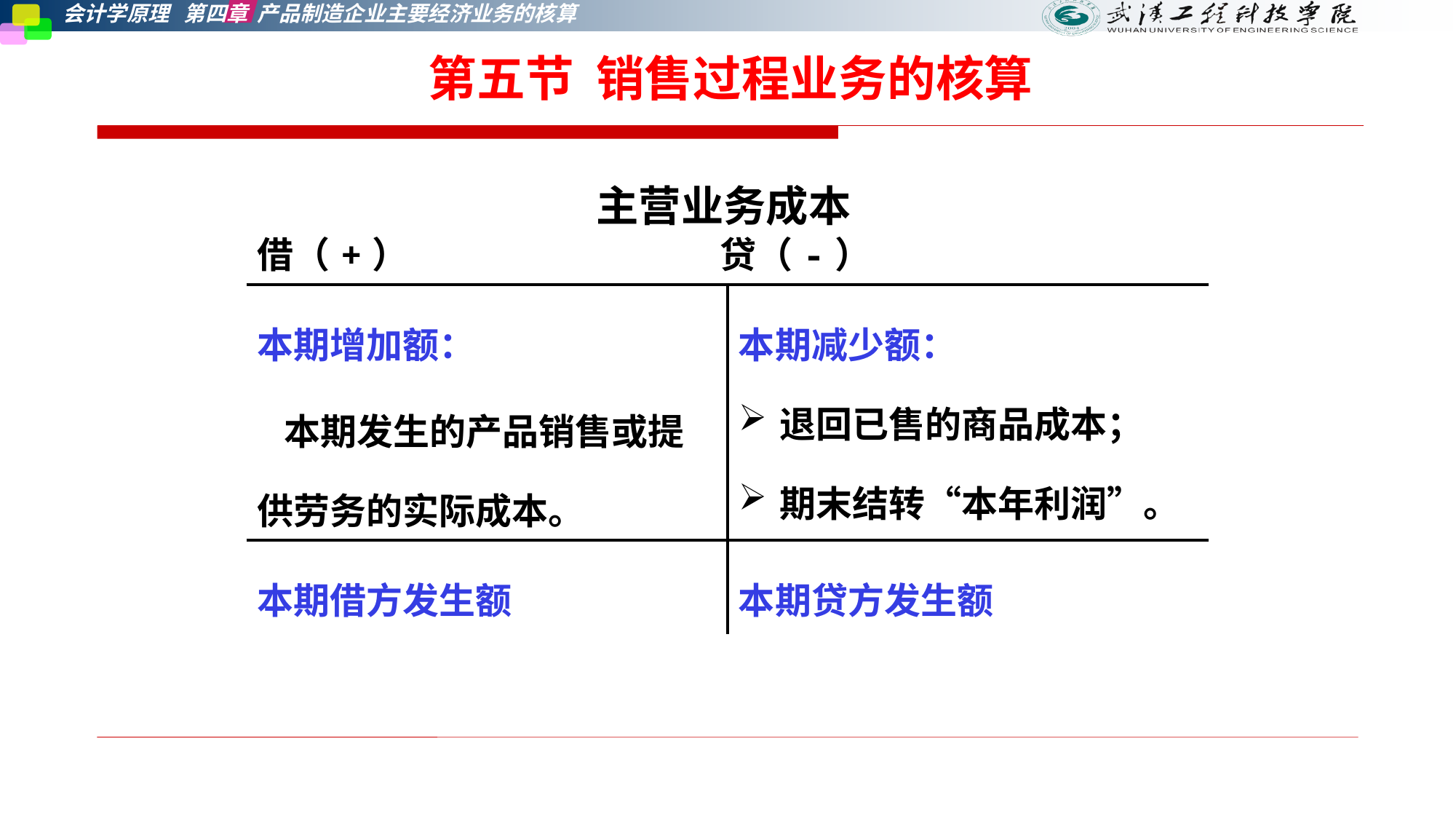

第五节  销售过程业务的核算
主营业务成本
| 借（+） 贷（-） |  |
| --- | --- |
| 本期增加额： 本期发生的产品销售或提供劳务的实际成本。 | 本期减少额： 退回已售的商品成本； 期末结转“本年利润”。 |
| 本期借方发生额 | 本期贷方发生额 |